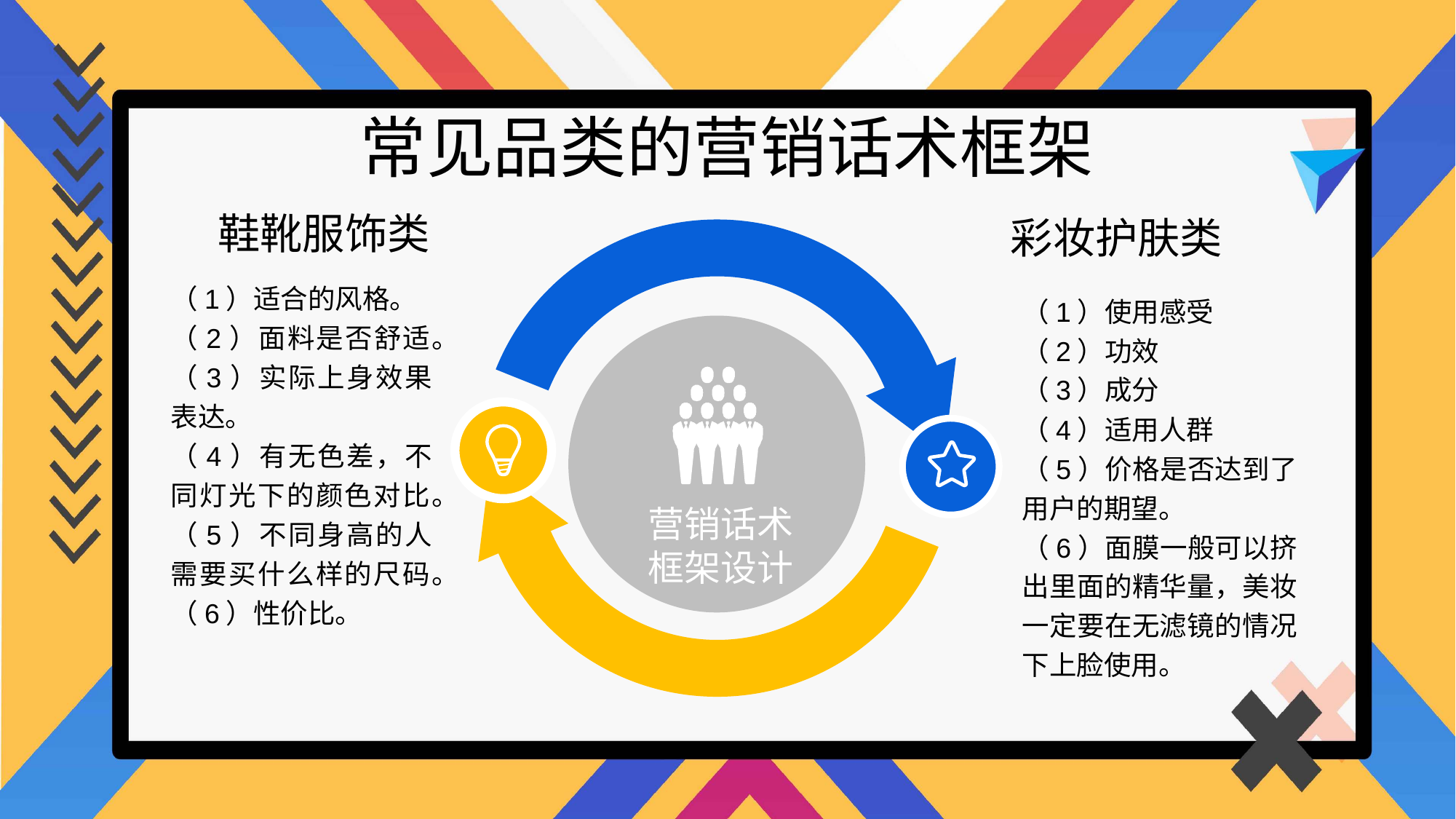

常见品类的营销话术框架
鞋靴服饰类
彩妆护肤类

（1）适合的风格。
（2）面料是否舒适。
（3）实际上身效果表达。
（4）有无色差，不同灯光下的颜色对比。
（5）不同身高的人需要买什么样的尺码。
（6）性价比。
（1）使用感受
（2）功效
（3）成分
（4）适用人群
（5）价格是否达到了用户的期望。
（6）面膜一般可以挤出里面的精华量，美妆一定要在无滤镜的情况下上脸使用。

营销话术框架设计